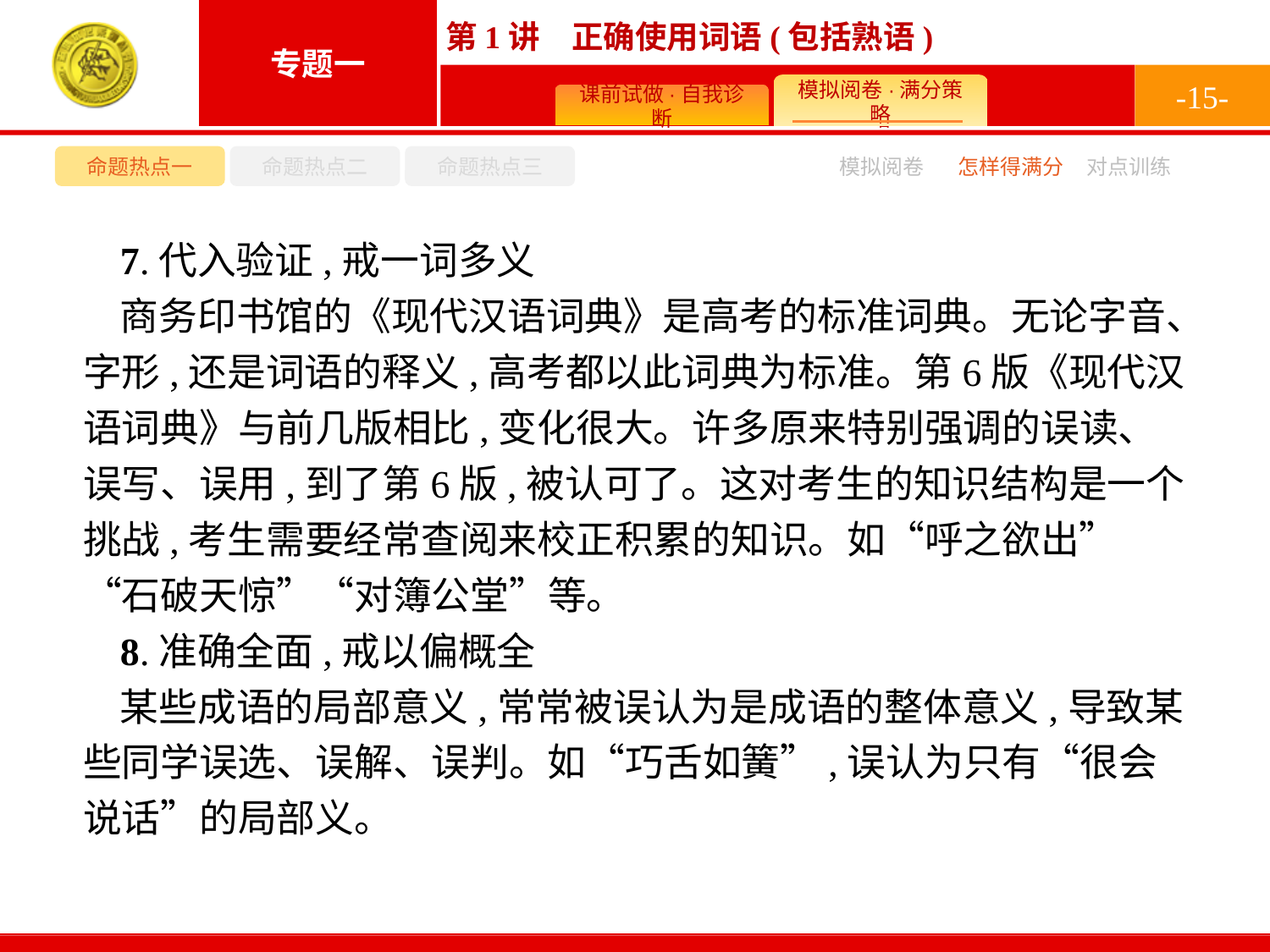

-15-
命题热点一
命题热点二
命题热点三
模拟阅卷
怎样得满分
对点训练
7.代入验证,戒一词多义
商务印书馆的《现代汉语词典》是高考的标准词典。无论字音、字形,还是词语的释义,高考都以此词典为标准。第6版《现代汉语词典》与前几版相比,变化很大。许多原来特别强调的误读、误写、误用,到了第6版,被认可了。这对考生的知识结构是一个挑战,考生需要经常查阅来校正积累的知识。如“呼之欲出”“石破天惊”“对簿公堂”等。
8.准确全面,戒以偏概全
某些成语的局部意义,常常被误认为是成语的整体意义,导致某些同学误选、误解、误判。如“巧舌如簧”,误认为只有“很会说话”的局部义。